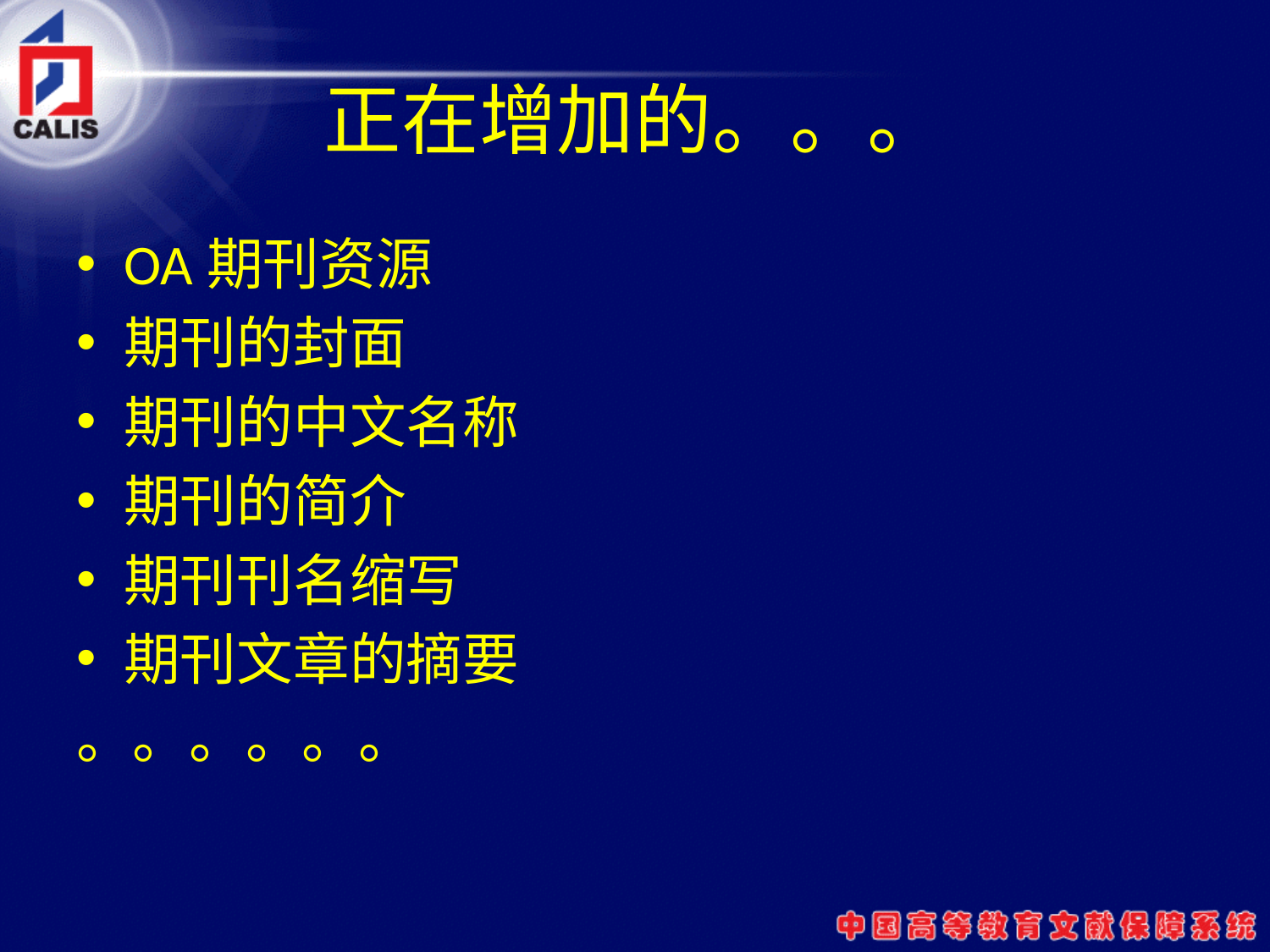

# 正在增加的。。。
OA期刊资源
期刊的封面
期刊的中文名称
期刊的简介
期刊刊名缩写
期刊文章的摘要
。。。。。。